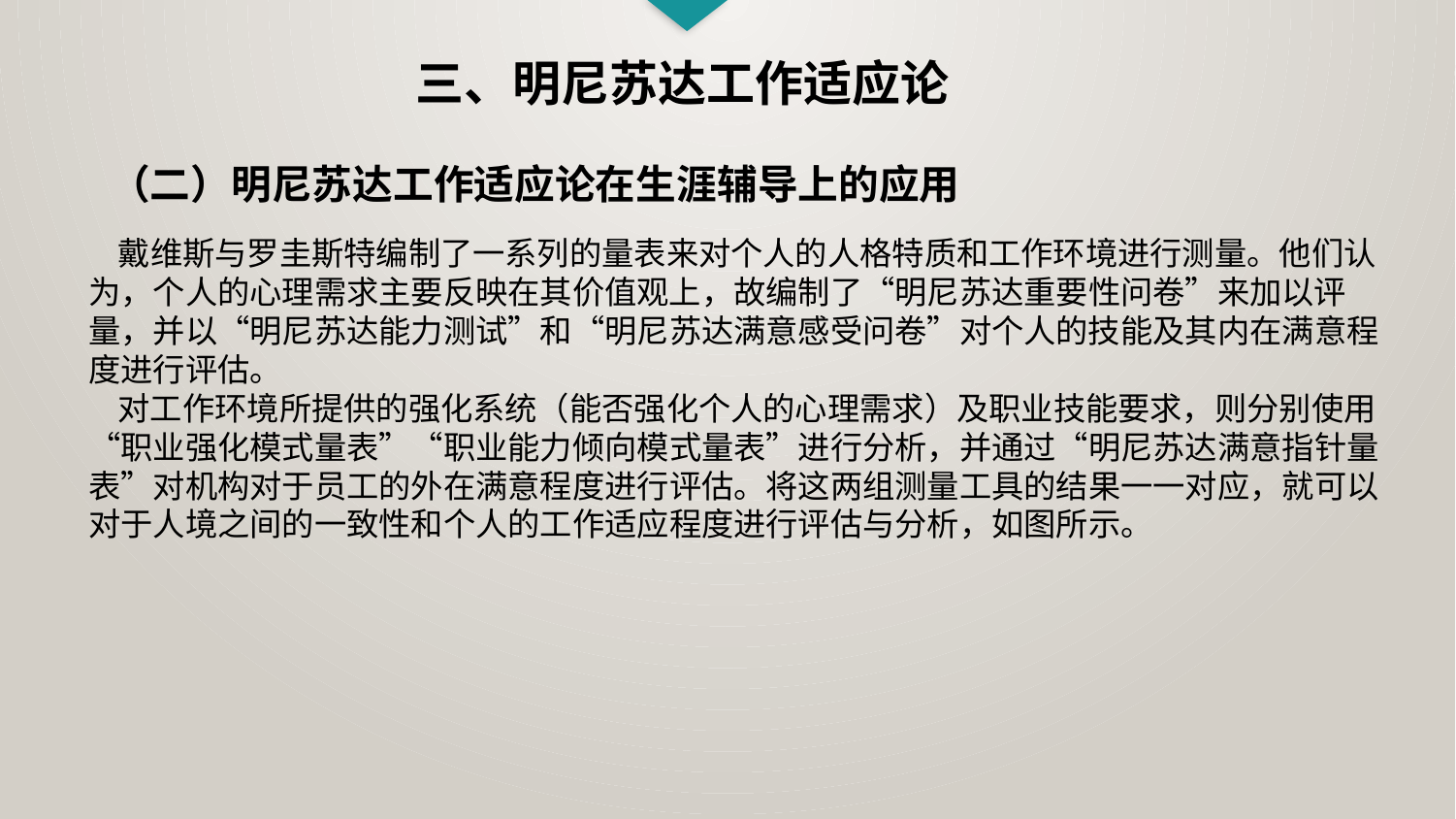

三、明尼苏达工作适应论
（二）明尼苏达工作适应论在生涯辅导上的应用
   戴维斯与罗圭斯特编制了一系列的量表来对个人的人格特质和工作环境进行测量。他们认为，个人的心理需求主要反映在其价值观上，故编制了“明尼苏达重要性问卷”来加以评量，并以“明尼苏达能力测试”和“明尼苏达满意感受问卷”对个人的技能及其内在满意程度进行评估。
   对工作环境所提供的强化系统（能否强化个人的心理需求）及职业技能要求，则分别使用“职业强化模式量表”“职业能力倾向模式量表”进行分析，并通过“明尼苏达满意指针量表”对机构对于员工的外在满意程度进行评估。将这两组测量工具的结果一一对应，就可以对于人境之间的一致性和个人的工作适应程度进行评估与分析，如图所示。
58